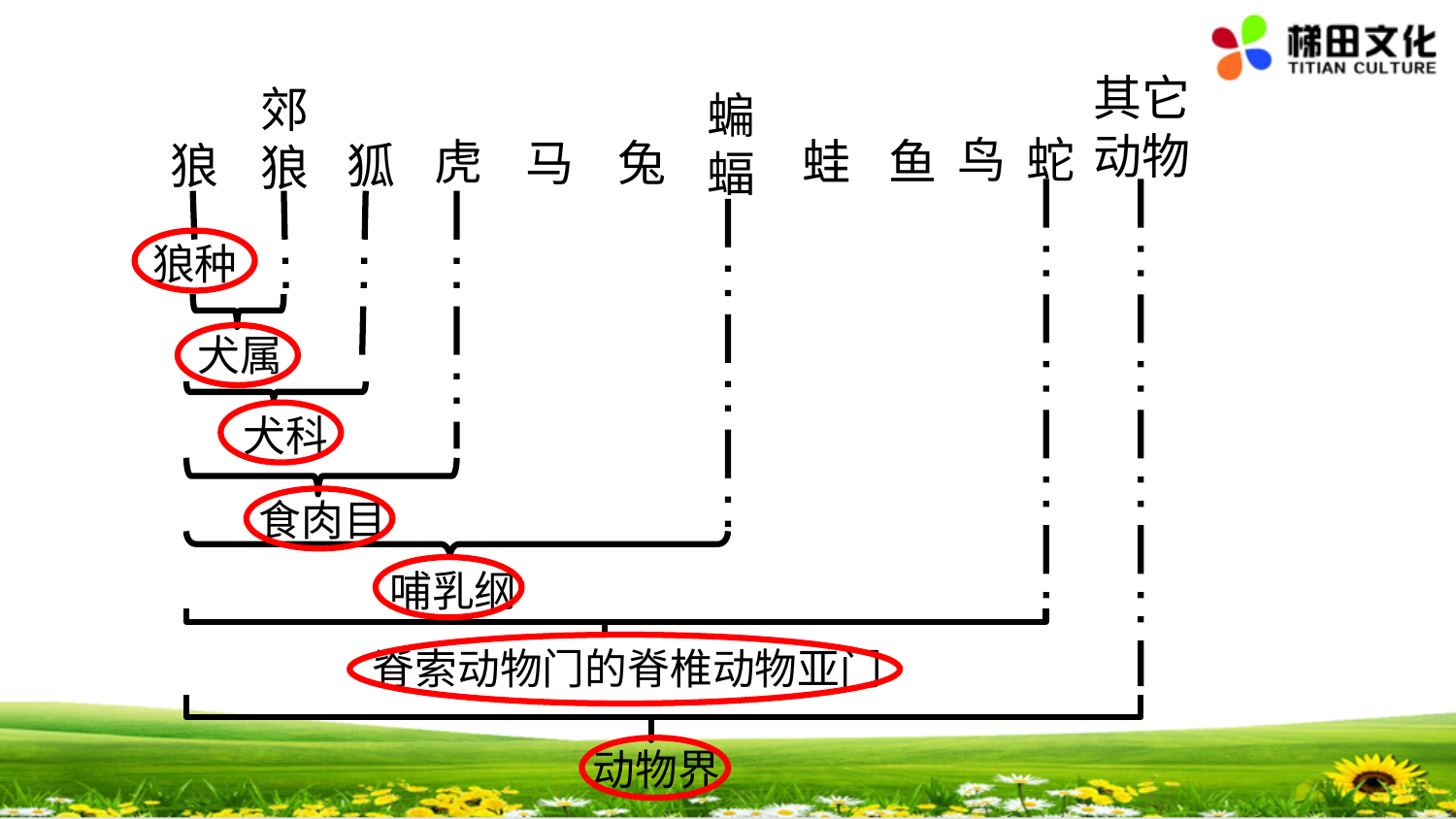

其它
动物
郊
狼
蝙蝠
鸟
蛇
虎
蛙
鱼
马
兔
狼
狐

狼种

犬属

犬科
食肉目

哺乳纲

脊索动物门的脊椎动物亚门

动物界